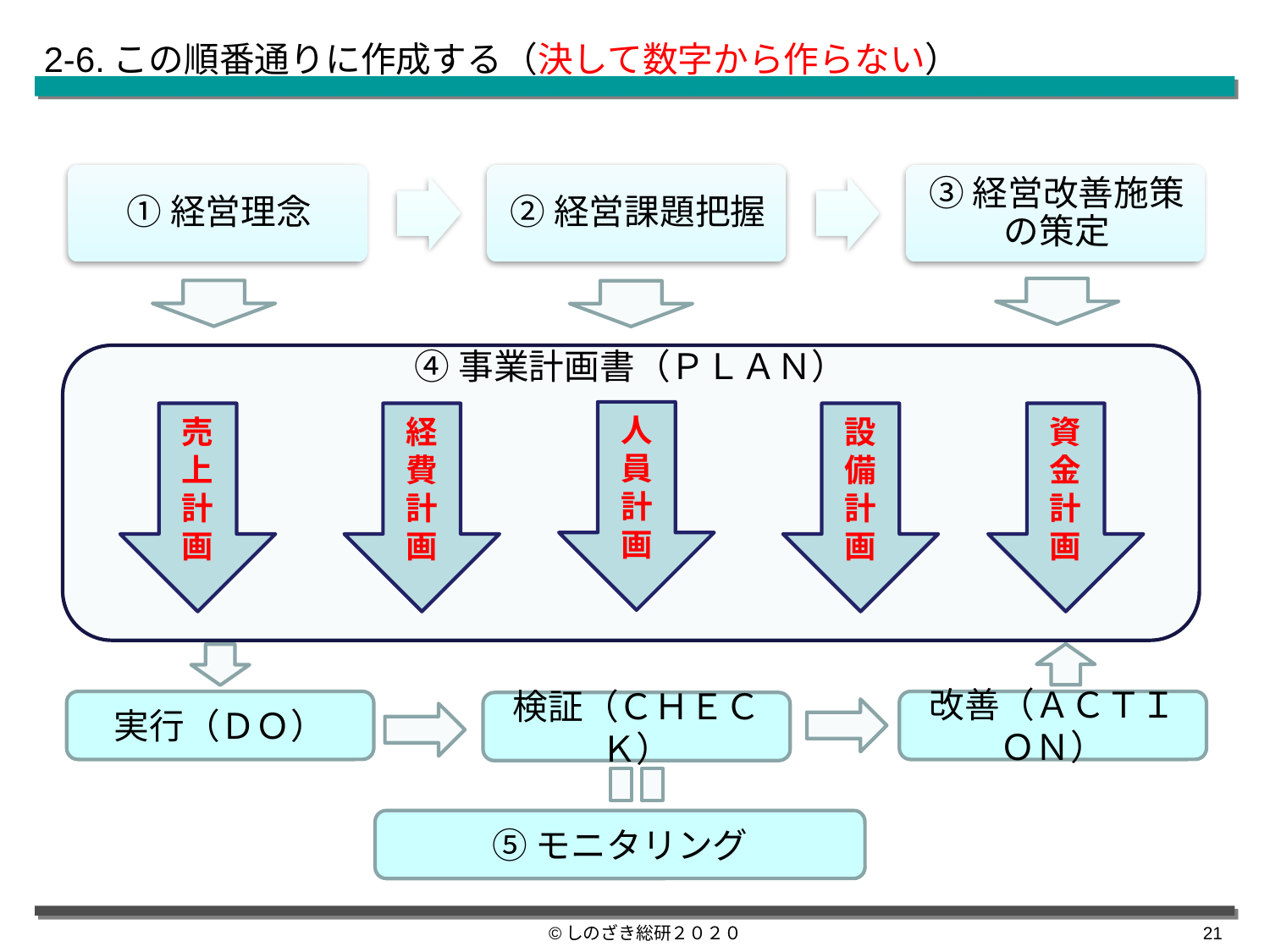

2-6.この順番通りに作成する（決して数字から作らない）
①経営理念

②経営課題把握

③経営改善施策の策定

④事業計画書（ＰＬＡＮ）

人員計画
売上計画
経費計画
設備計画
資金計画

実行（ＤＯ）
改善（ＡＣＴＩＯＮ）
検証（ＣＨＥＣＫ）

⑤モニタリング
©しのざき総研２０２０
21